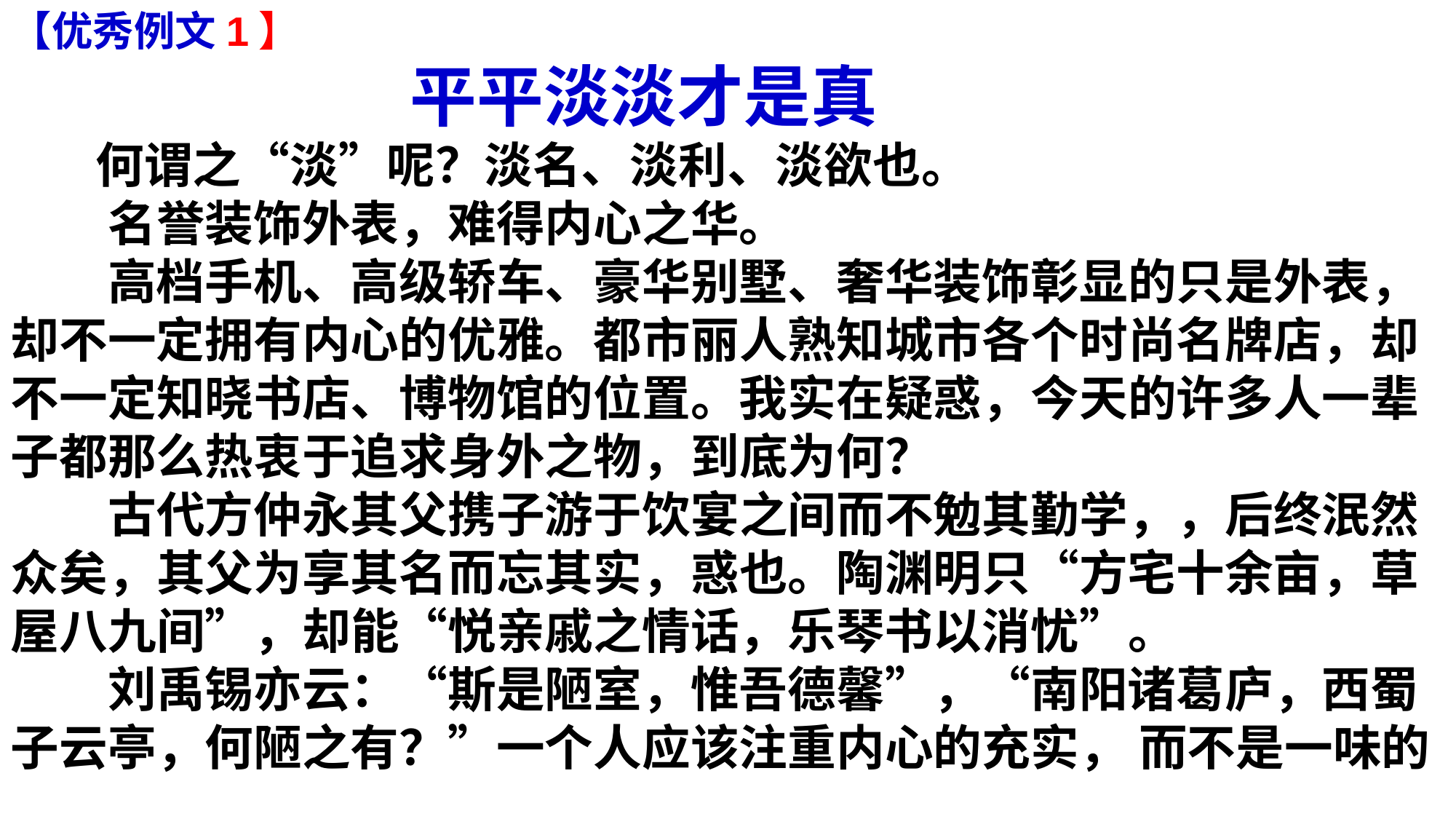

平平淡淡才是真
       何谓之“淡”呢？淡名、淡利、淡欲也。 
　　名誉装饰外表，难得内心之华。
　　高档手机、高级轿车、豪华别墅、奢华装饰彰显的只是外表，却不一定拥有内心的优雅。都市丽人熟知城市各个时尚名牌店，却不一定知晓书店、博物馆的位置。我实在疑惑，今天的许多人一辈子都那么热衷于追求身外之物，到底为何？
　　古代方仲永其父携子游于饮宴之间而不勉其勤学，，后终泯然众矣，其父为享其名而忘其实，惑也。陶渊明只“方宅十余亩，草屋八九间”，却能“悦亲戚之情话，乐琴书以消忧”。
　　刘禹锡亦云：“斯是陋室，惟吾德馨”，“南阳诸葛庐，西蜀子云亭，何陋之有？”一个人应该注重内心的充实， 而不是一味的
【优秀例文1】